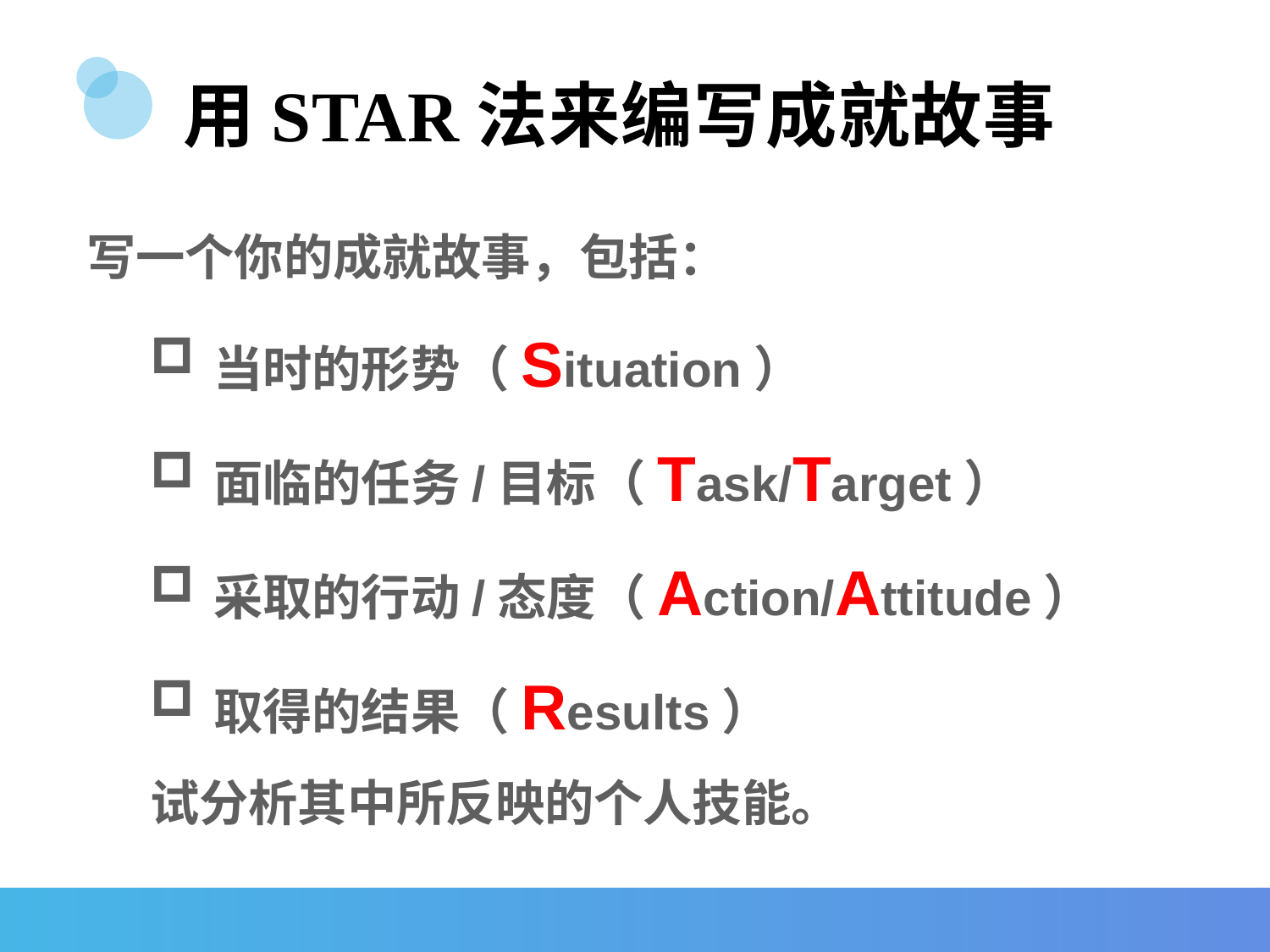

# 用STAR法来编写成就故事
写一个你的成就故事，包括：
当时的形势（Situation）
面临的任务/目标（Task/Target）
采取的行动/态度（Action/Attitude）
取得的结果（Results）
试分析其中所反映的个人技能。